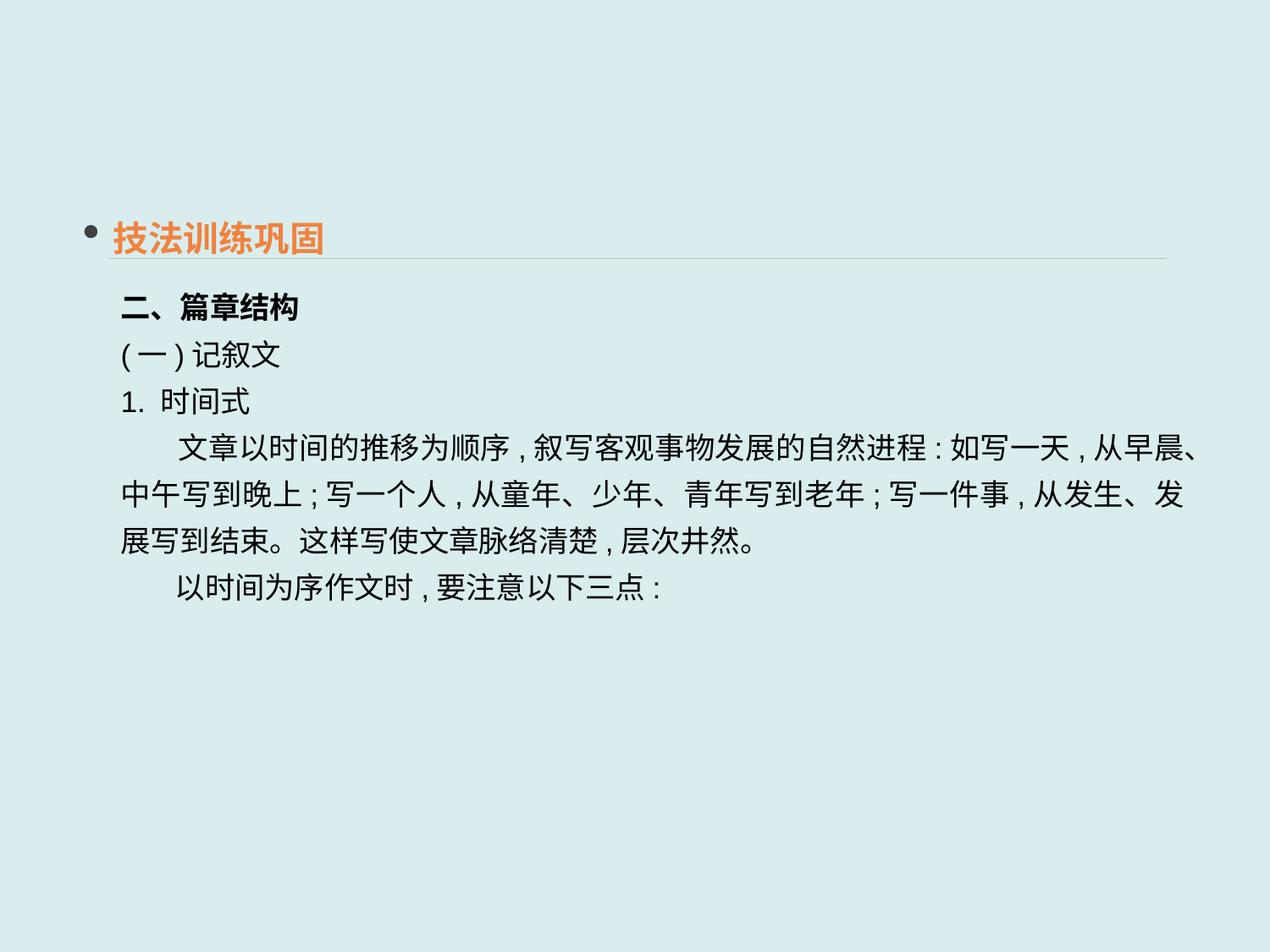

技法训练巩固

二、篇章结构
(一)记叙文
1. 时间式
       文章以时间的推移为顺序,叙写客观事物发展的自然进程:如写一天,从早晨、中午写到晚上;写一个人,从童年、少年、青年写到老年;写一件事,从发生、发展写到结束。这样写使文章脉络清楚,层次井然。
       以时间为序作文时,要注意以下三点: